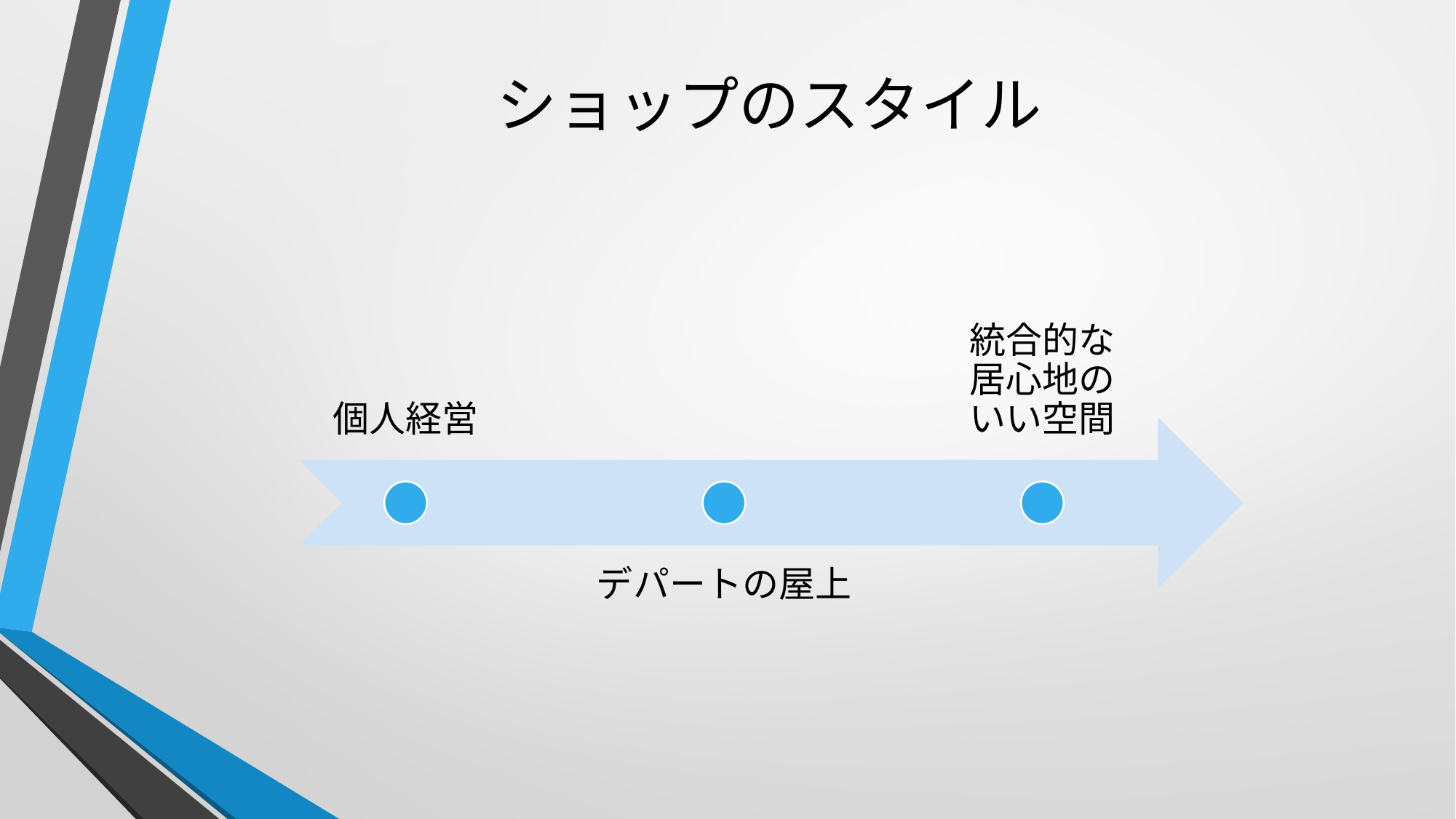

# ショップのスタイル
個人経営
デパートの屋上
統合的な居心地のいい空間